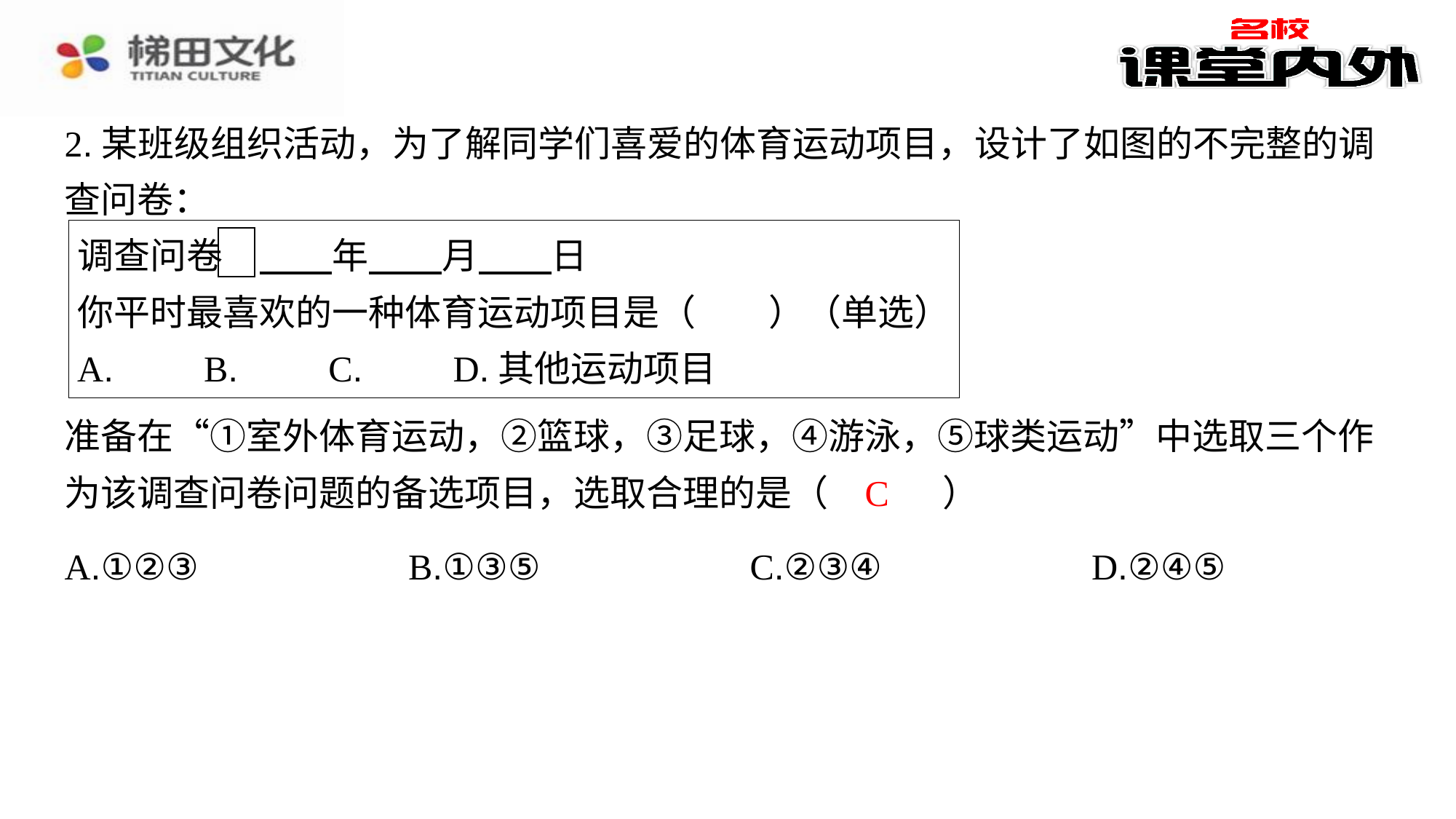

2.某班级组织活动，为了解同学们喜爱的体育运动项目，设计了如图的不完整的调查问卷：
调查问卷　 　　⁠年 　　⁠月 　　⁠日
你平时最喜欢的一种体育运动项目是（　　）（单选）
A.　　B.　　C.　　D.其他运动项目

准备在“①室外体育运动，②篮球，③足球，④游泳，⑤球类运动”中选取三个作为该调查问卷问题的备选项目，选取合理的是（　C　）
C
| A.①②③ | B.①③⑤ | C.②③④ | D.②④⑤ |
| --- | --- | --- | --- |